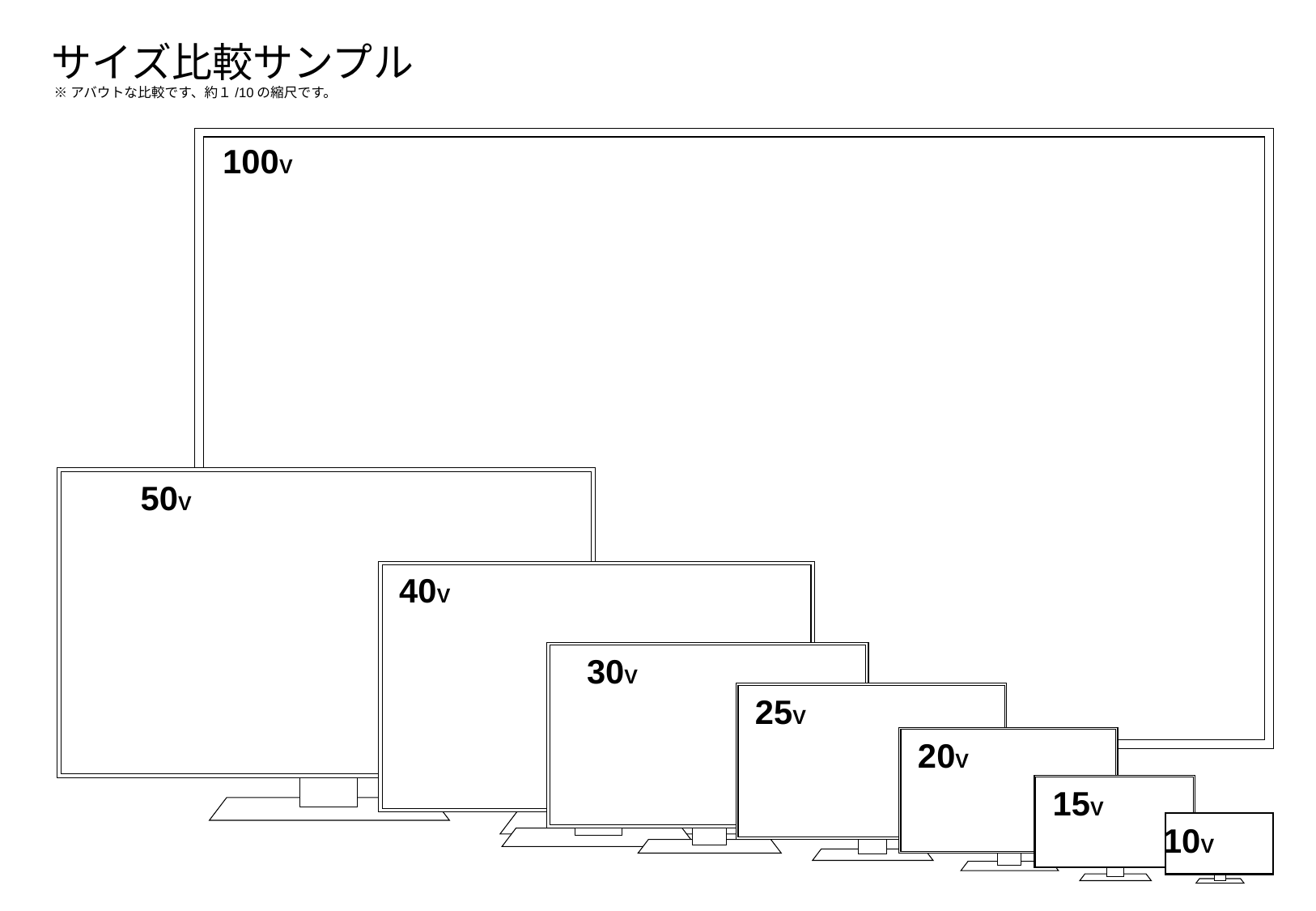

サイズ比較サンプル
※アバウトな比較です、約１/10の縮尺です。

100V

50V

40V

30V

25V

20V

15V

10V